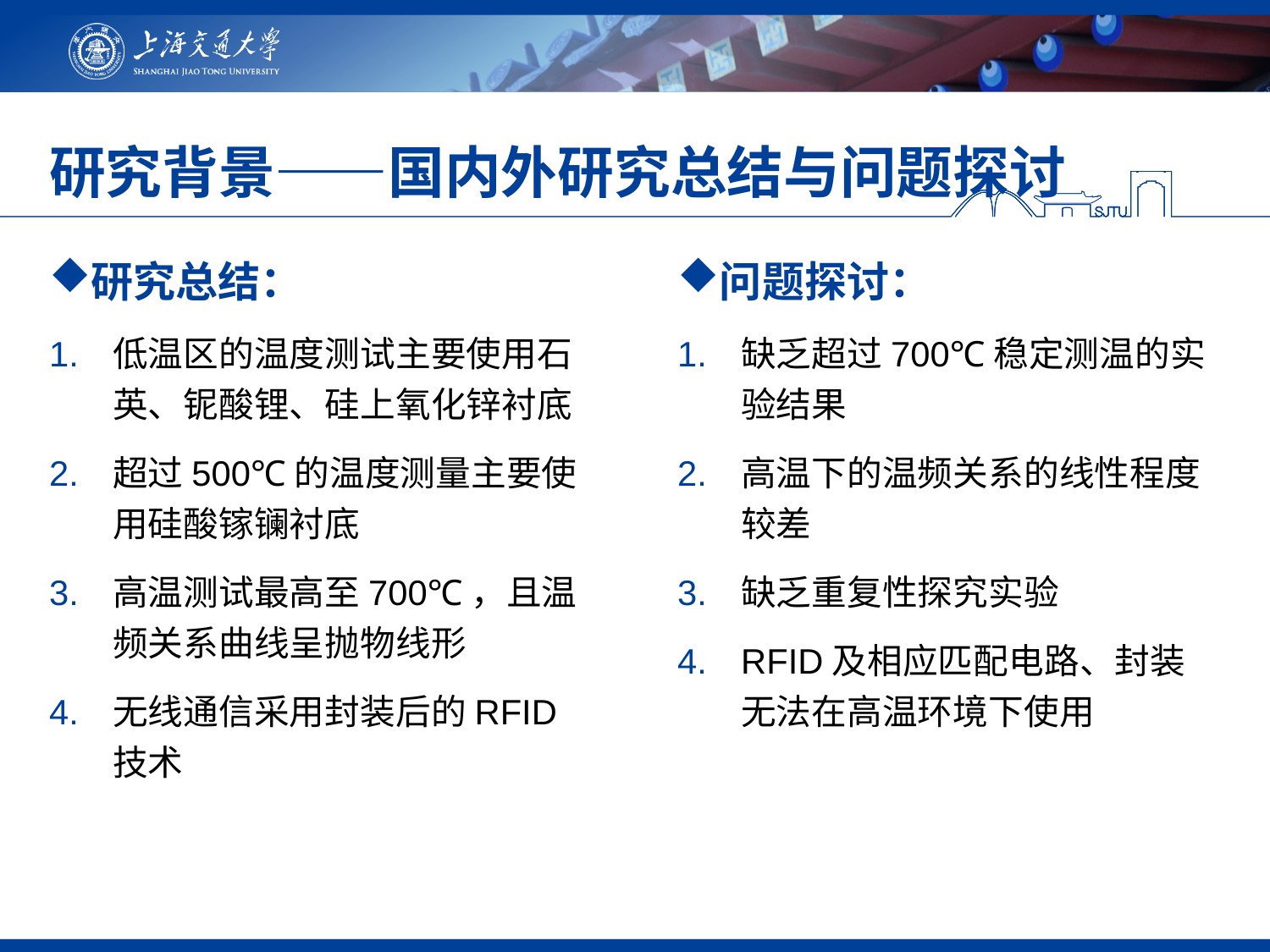

# 研究背景——国内外研究总结与问题探讨
研究总结：
低温区的温度测试主要使用石英、铌酸锂、硅上氧化锌衬底
超过500℃的温度测量主要使用硅酸镓镧衬底
高温测试最高至700℃，且温频关系曲线呈抛物线形
无线通信采用封装后的RFID技术
问题探讨：
缺乏超过700℃稳定测温的实验结果
高温下的温频关系的线性程度较差
缺乏重复性探究实验
RFID及相应匹配电路、封装无法在高温环境下使用